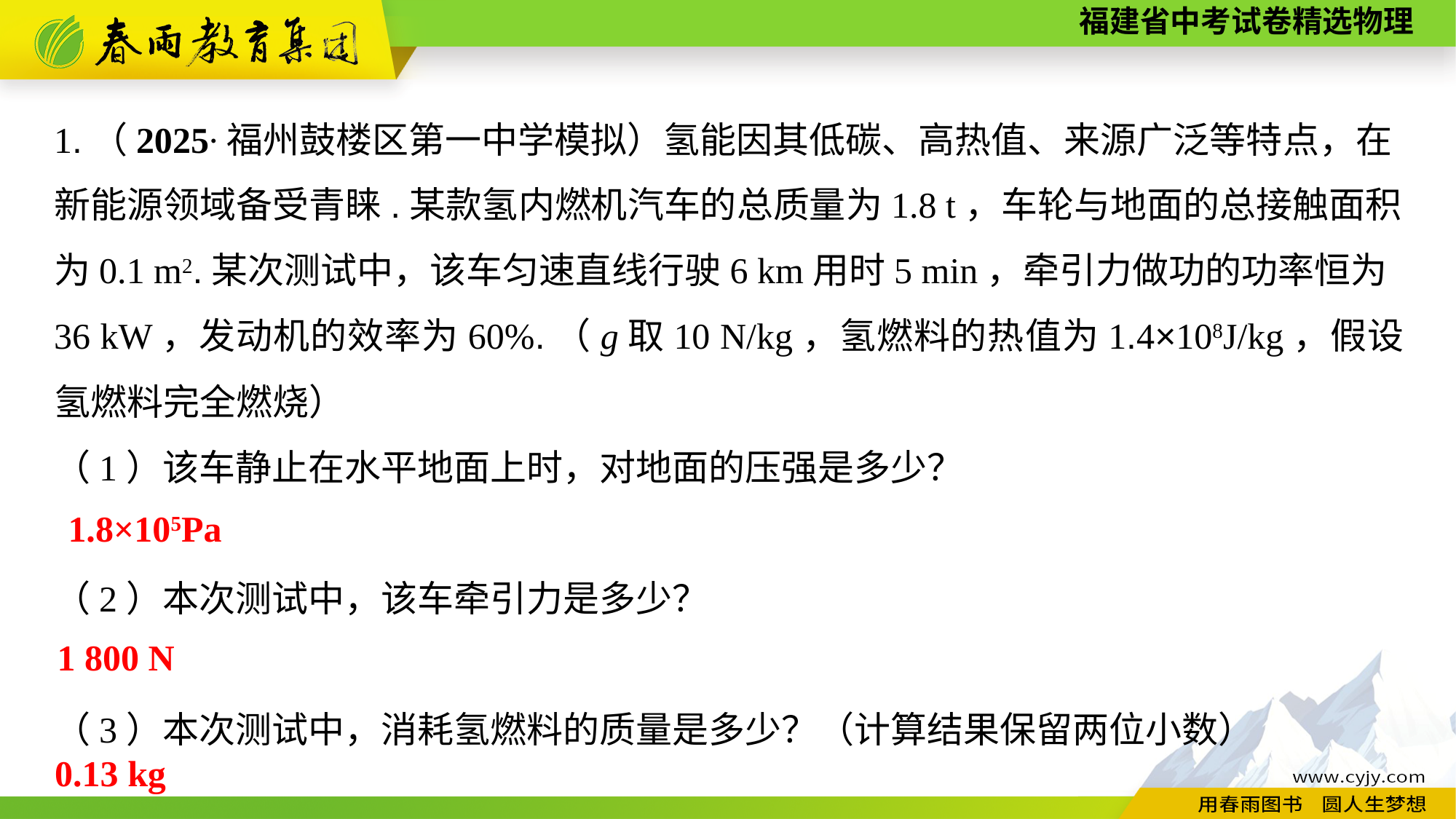

1.（2025∙福州鼓楼区第一中学模拟）氢能因其低碳、高热值、来源广泛等特点，在新能源领域备受青睐.某款氢内燃机汽车的总质量为1.8 t，车轮与地面的总接触面积为0.1 m2.某次测试中，该车匀速直线行驶6 km用时5 min，牵引力做功的功率恒为
36 kW，发动机的效率为60%.（g取10 N/kg，氢燃料的热值为1.4×108J/kg，假设氢燃料完全燃烧）
（1）该车静止在水平地面上时，对地面的压强是多少？

（2）本次测试中，该车牵引力是多少？

（3）本次测试中，消耗氢燃料的质量是多少？（计算结果保留两位小数）
1.8×105Pa
1 800 N
0.13 kg